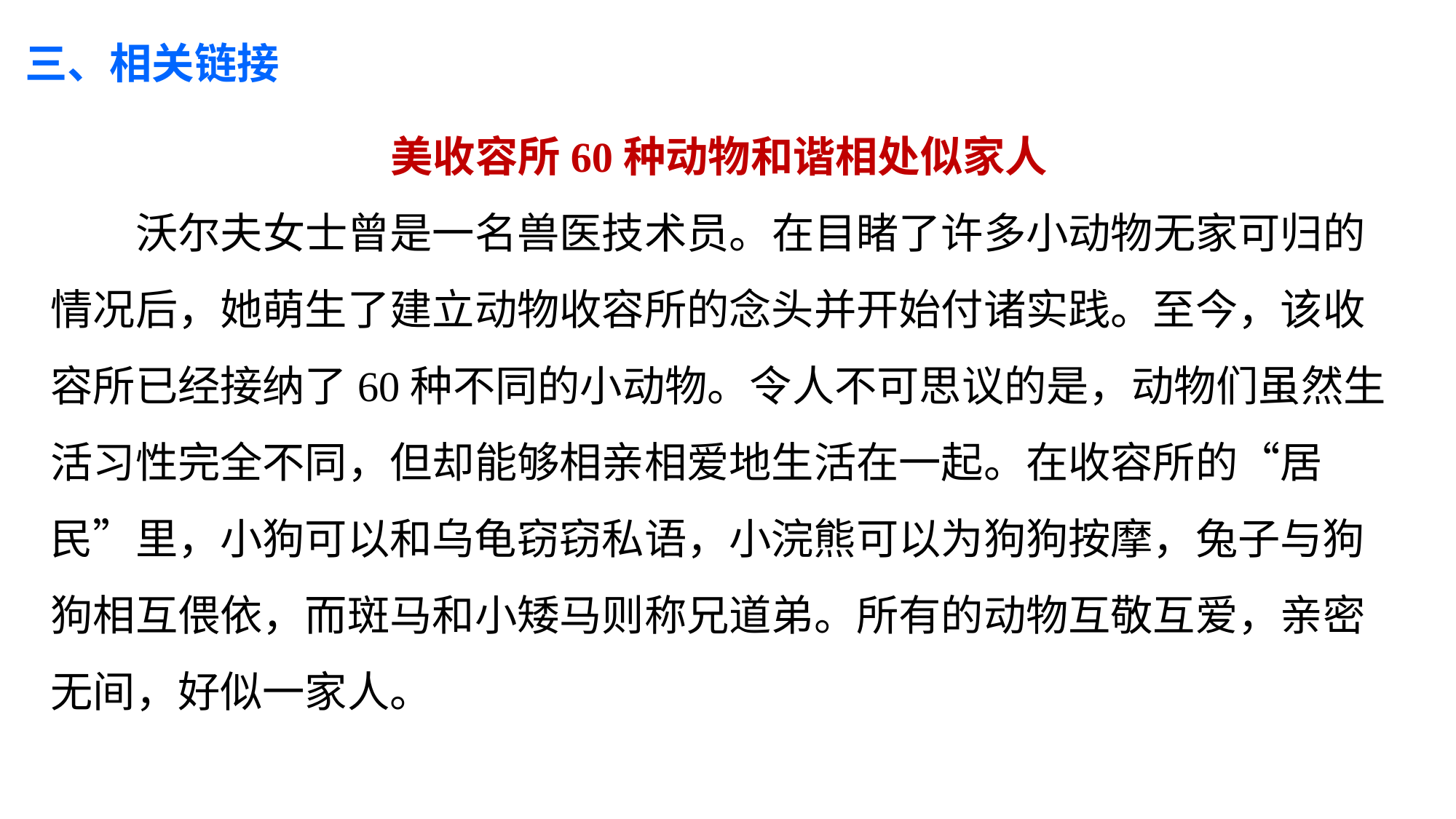

三、相关链接
美收容所60种动物和谐相处似家人
沃尔夫女士曾是一名兽医技术员。在目睹了许多小动物无家可归的情况后，她萌生了建立动物收容所的念头并开始付诸实践。至今，该收容所已经接纳了60种不同的小动物。令人不可思议的是，动物们虽然生活习性完全不同，但却能够相亲相爱地生活在一起。在收容所的“居民”里，小狗可以和乌龟窃窃私语，小浣熊可以为狗狗按摩，兔子与狗狗相互偎依，而斑马和小矮马则称兄道弟。所有的动物互敬互爱，亲密无间，好似一家人。